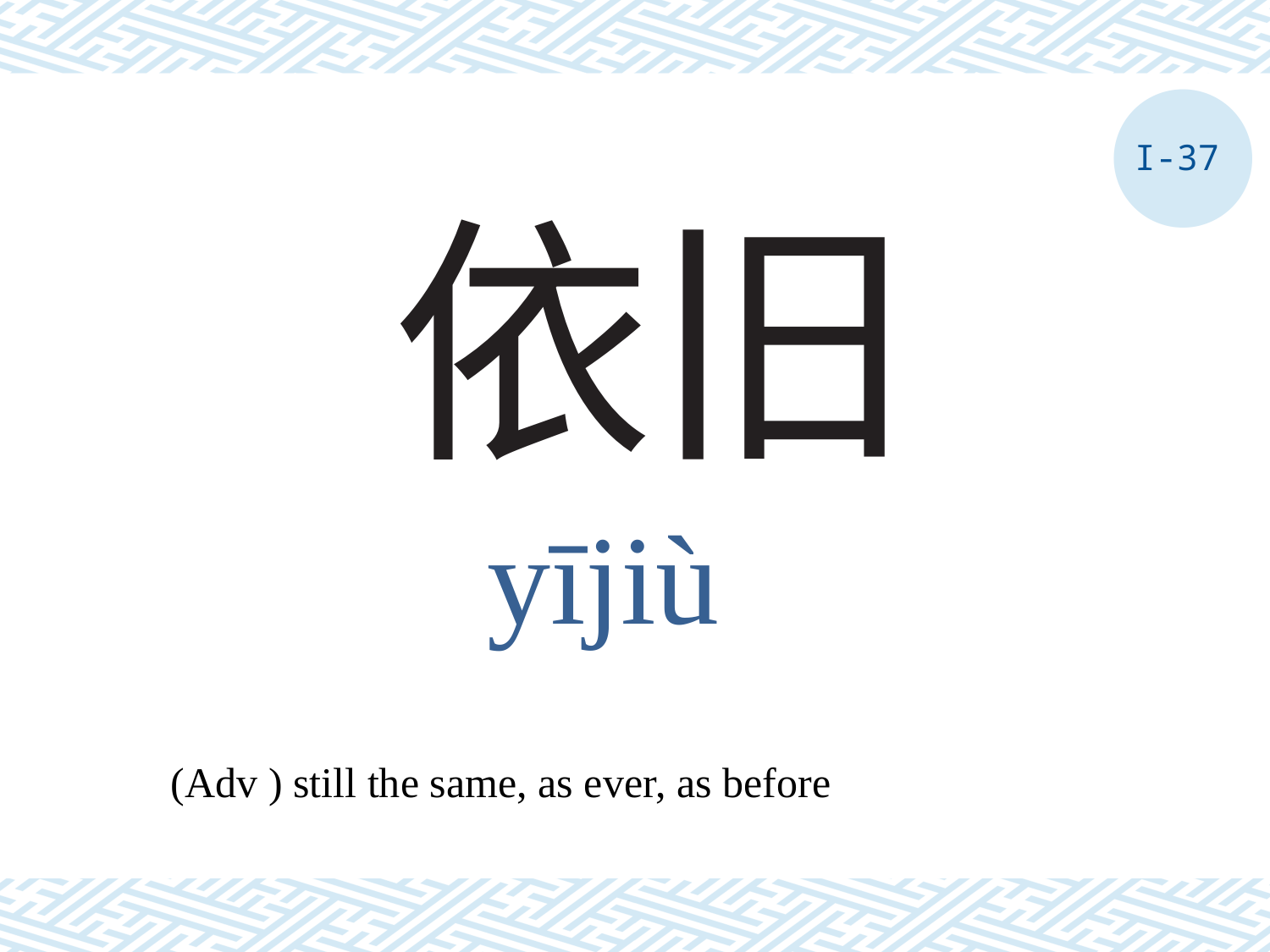

I-37
# 依旧
yījiù
(Adv ) still the same, as ever, as before